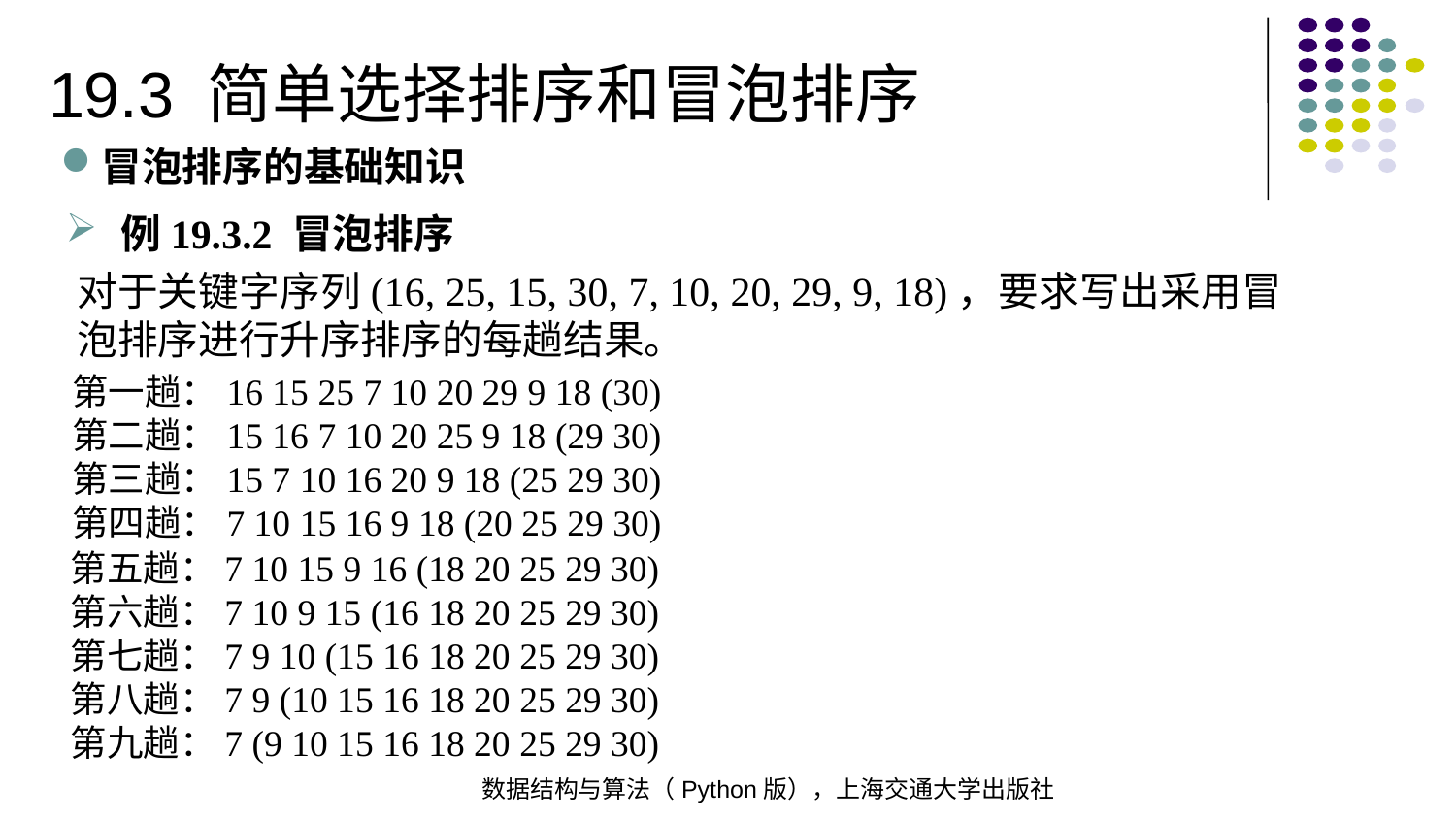

19.3 简单选择排序和冒泡排序
冒泡排序的基础知识
例19.3.2 冒泡排序
对于关键字序列(16, 25, 15, 30, 7, 10, 20, 29, 9, 18)，要求写出采用冒泡排序进行升序排序的每趟结果。
第一趟：16 15 25 7 10 20 29 9 18 (30)
第二趟：15 16 7 10 20 25 9 18 (29 30)
第三趟：15 7 10 16 20 9 18 (25 29 30)
第四趟：7 10 15 16 9 18 (20 25 29 30)
第五趟：7 10 15 9 16 (18 20 25 29 30)
第六趟：7 10 9 15 (16 18 20 25 29 30)
第七趟：7 9 10 (15 16 18 20 25 29 30)
第八趟：7 9 (10 15 16 18 20 25 29 30)
第九趟：7 (9 10 15 16 18 20 25 29 30)